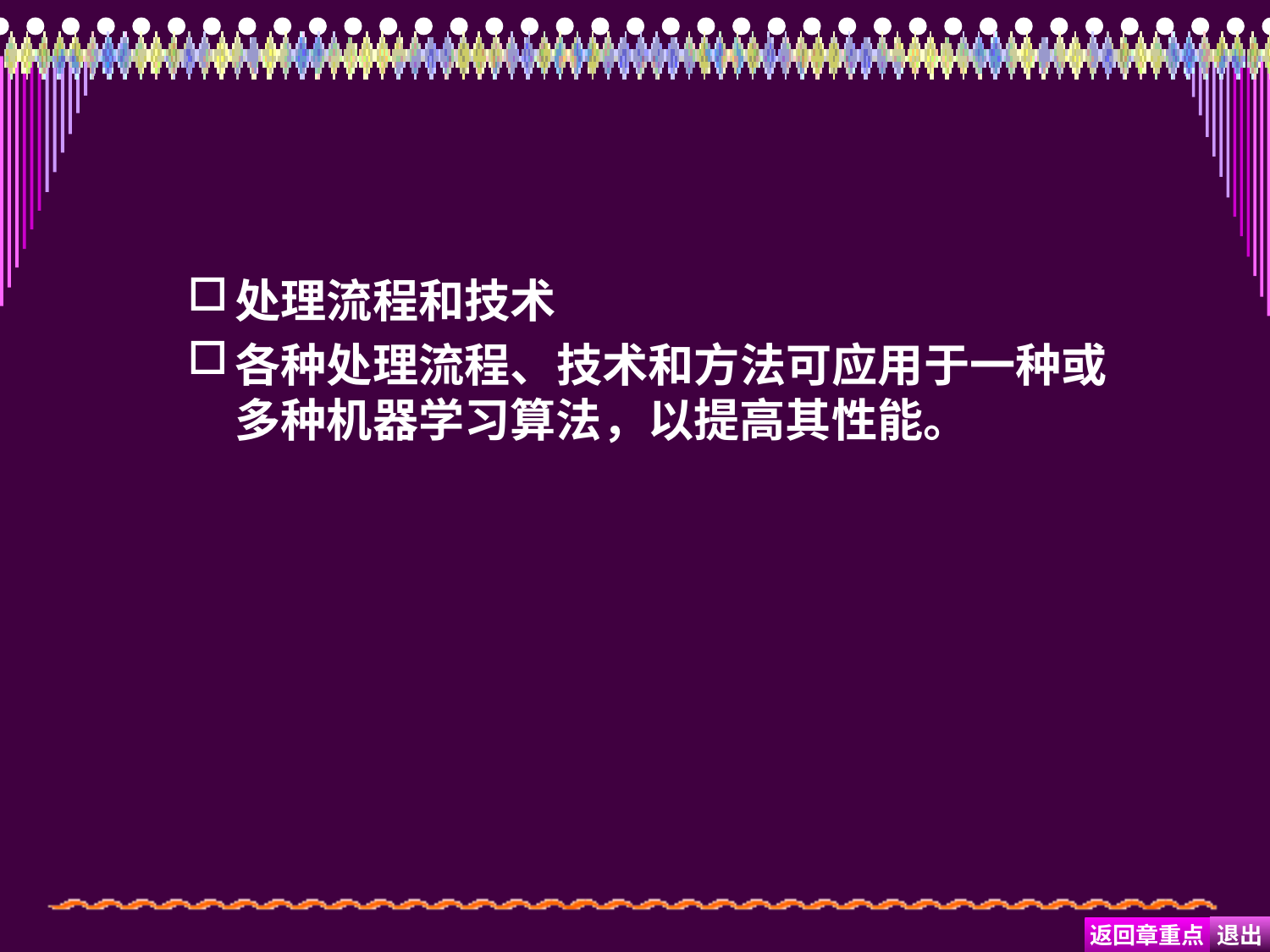

#
处理流程和技术
各种处理流程、技术和方法可应用于一种或多种机器学习算法，以提高其性能。